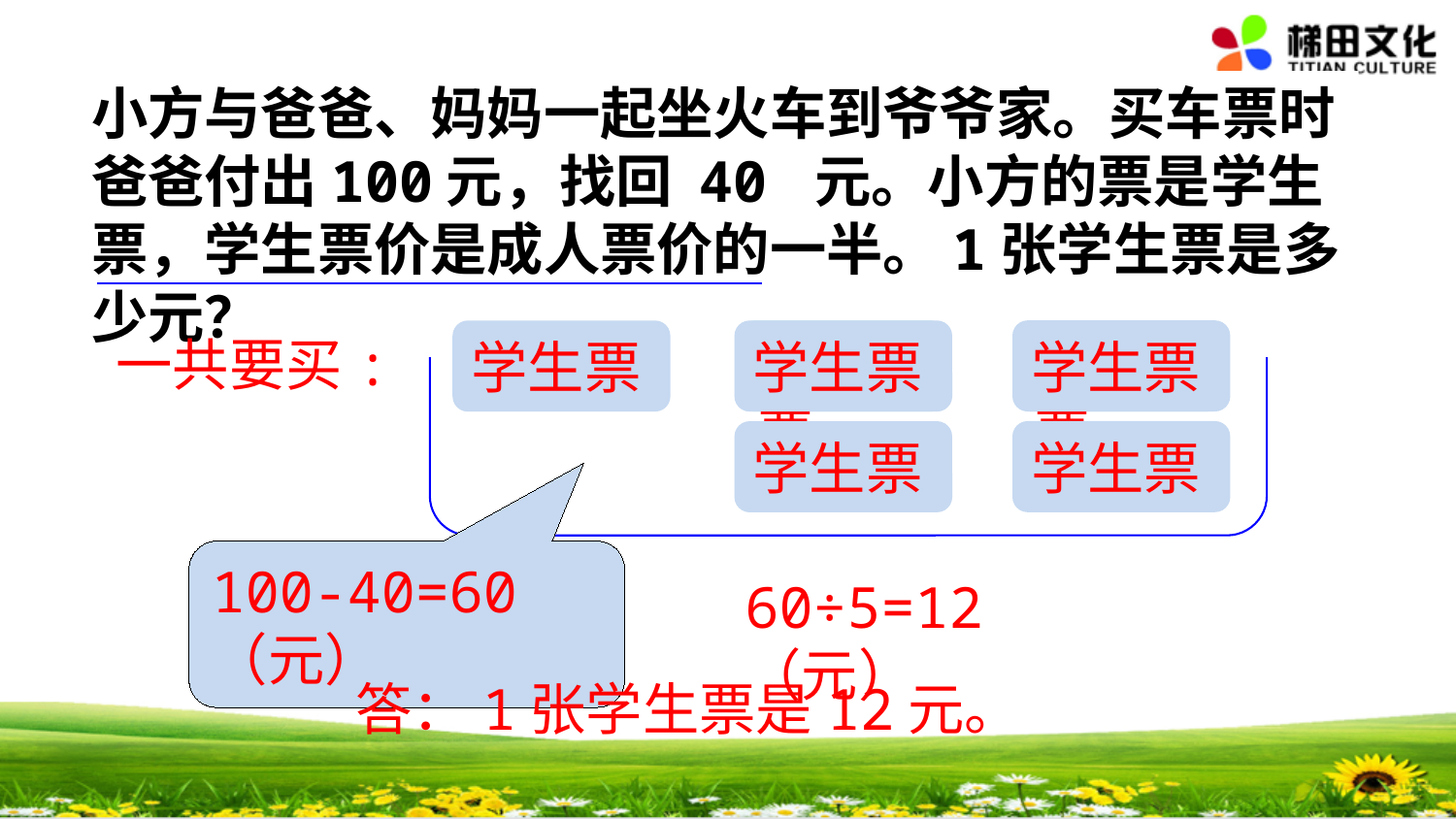

小方与爸爸、妈妈一起坐火车到爷爷家。买车票时爸爸付出100元，找回 40 元。小方的票是学生票，学生票价是成人票价的一半。1张学生票是多少元？

一共要买:
学生票
学生票
学生票
成人票
成人票
学生票
学生票
100-40=60（元）
60÷5=12（元）
答：1张学生票是12元。